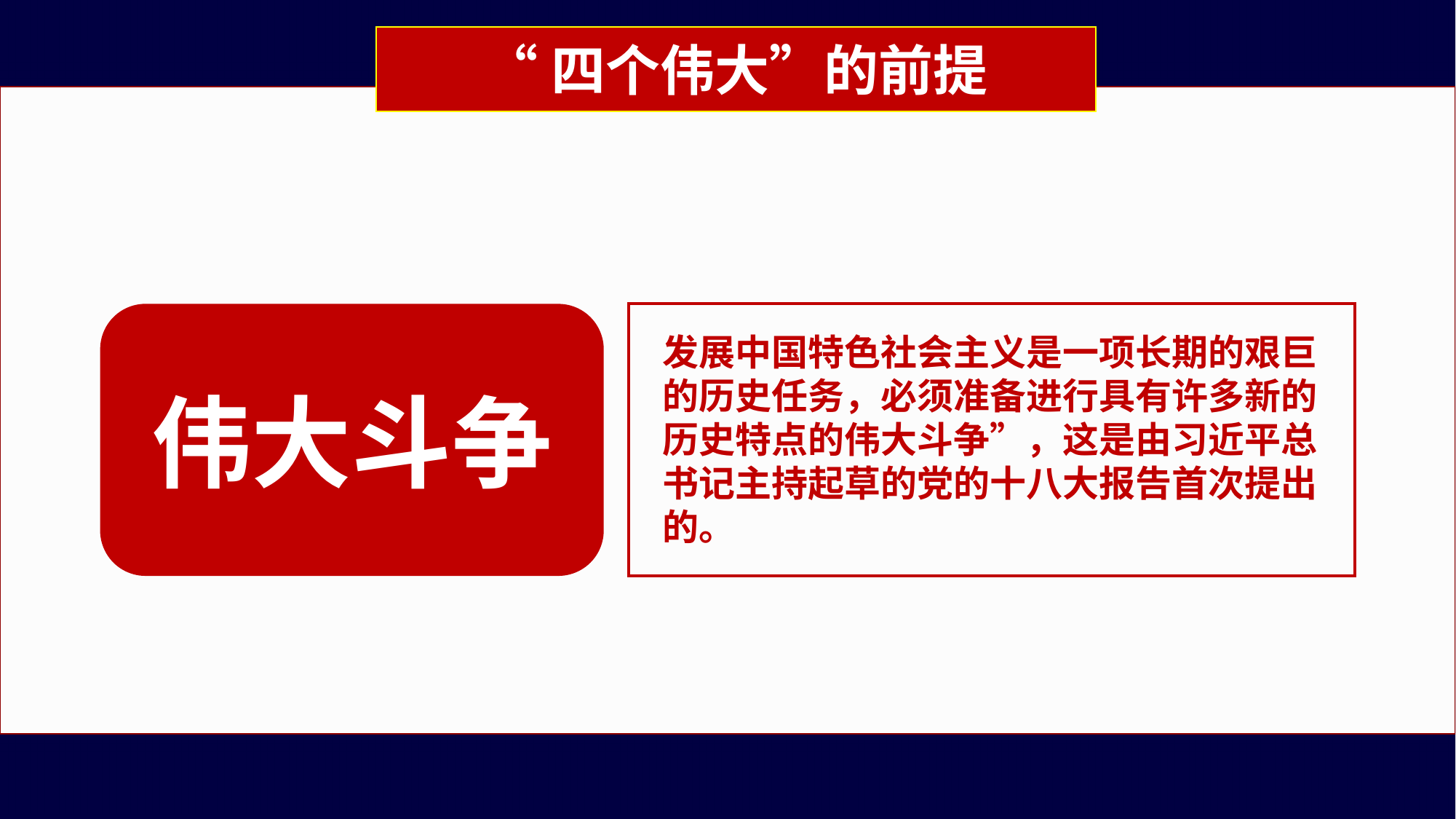

“四个伟大”的前提
伟大斗争

发展中国特色社会主义是一项长期的艰巨的历史任务，必须准备进行具有许多新的历史特点的伟大斗争”，这是由习近平总书记主持起草的党的十八大报告首次提出的。